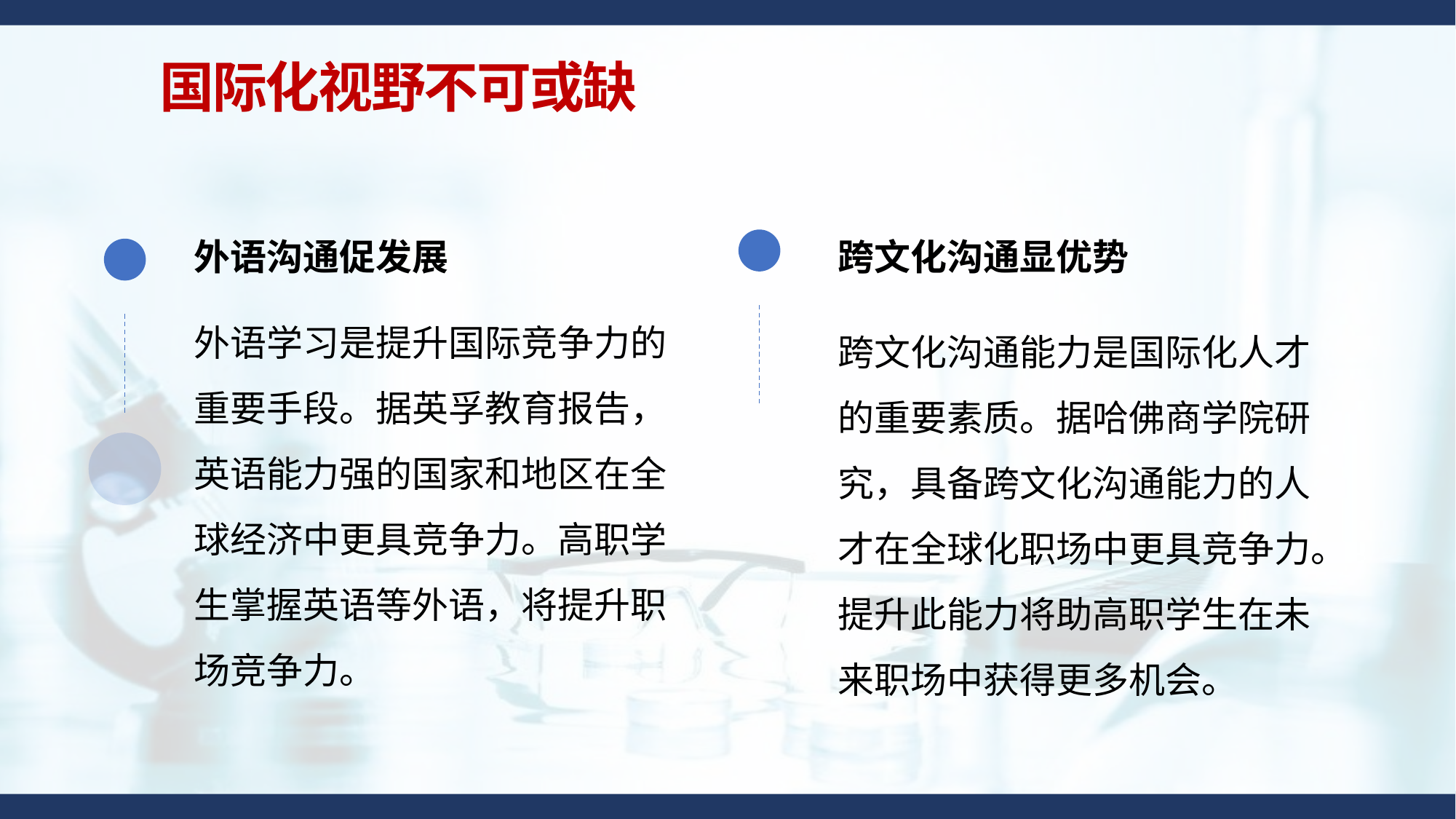

国际化视野不可或缺
外语沟通促发展
跨文化沟通显优势

外语学习是提升国际竞争力的重要手段。据英孚教育报告，英语能力强的国家和地区在全球经济中更具竞争力。高职学生掌握英语等外语，将提升职场竞争力。
跨文化沟通能力是国际化人才的重要素质。据哈佛商学院研究，具备跨文化沟通能力的人才在全球化职场中更具竞争力。提升此能力将助高职学生在未来职场中获得更多机会。